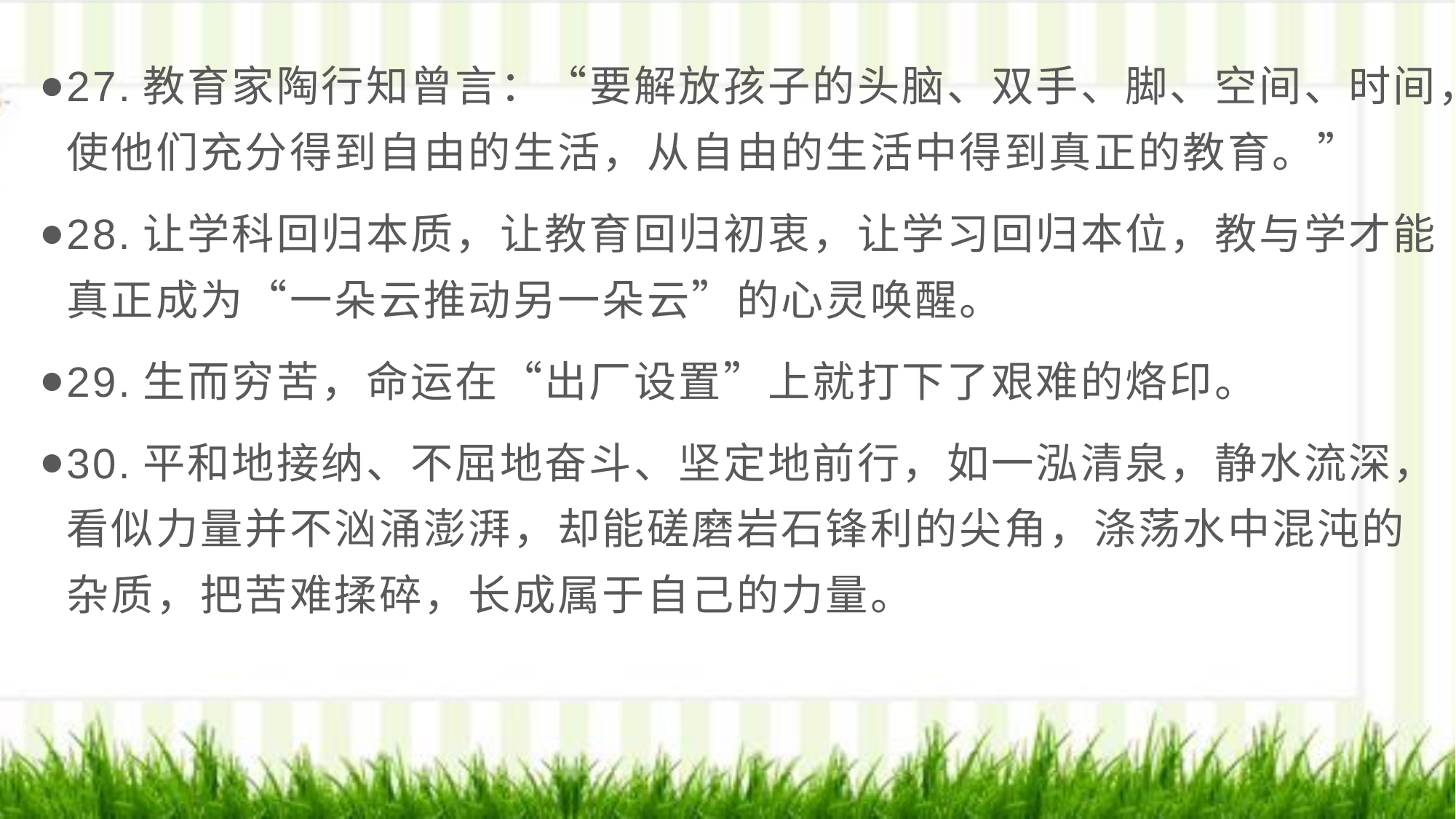

27.教育家陶行知曾言：“要解放孩子的头脑、双手、脚、空间、时间，使他们充分得到自由的生活，从自由的生活中得到真正的教育。”
28.让学科回归本质，让教育回归初衷，让学习回归本位，教与学才能真正成为“一朵云推动另一朵云”的心灵唤醒。
29.生而穷苦，命运在“出厂设置”上就打下了艰难的烙印。
30.平和地接纳、不屈地奋斗、坚定地前行，如一泓清泉，静水流深，看似力量并不汹涌澎湃，却能磋磨岩石锋利的尖角，涤荡水中混沌的杂质，把苦难揉碎，长成属于自己的力量。